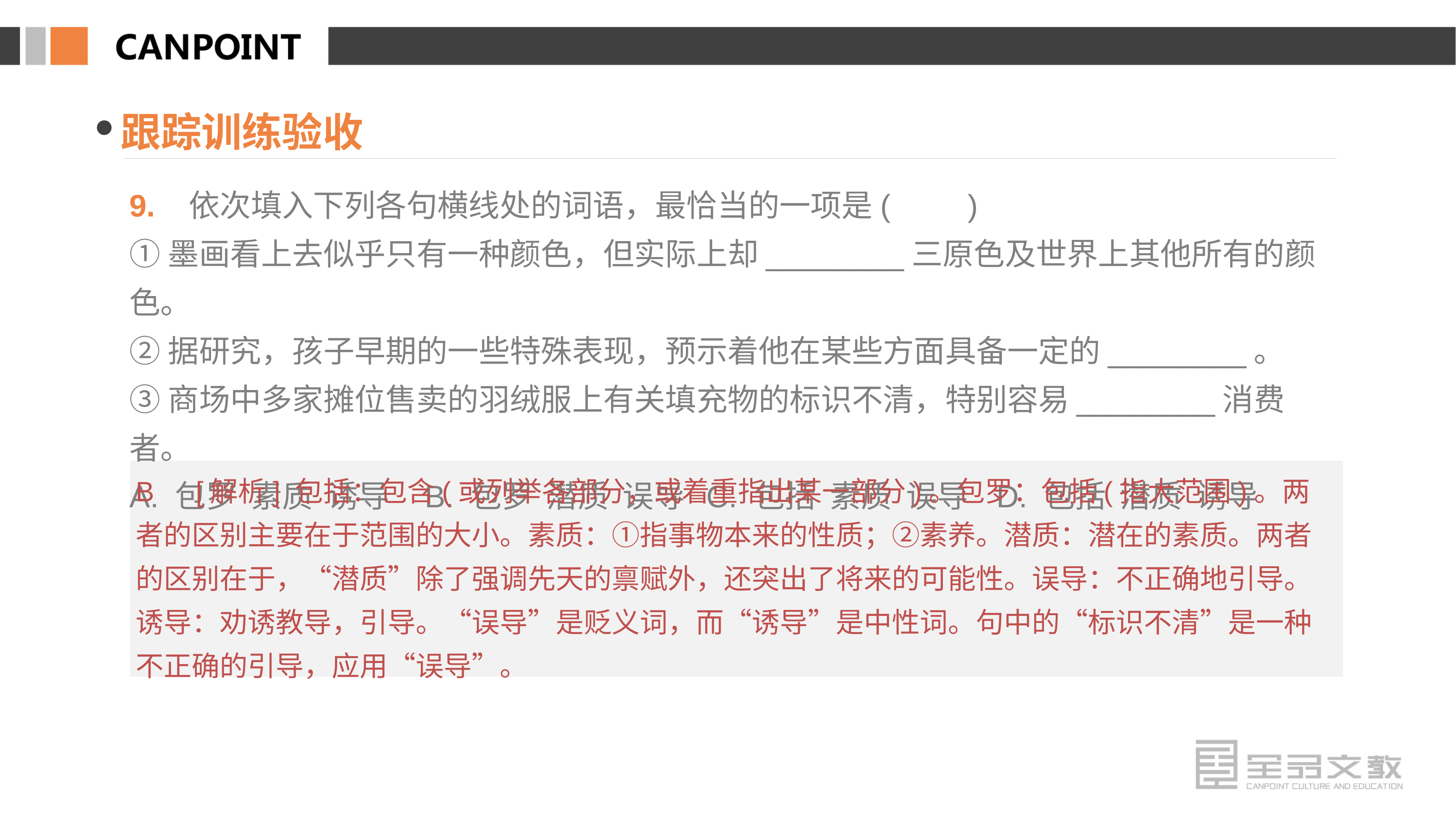

跟踪训练验收

9.   依次填入下列各句横线处的词语，最恰当的一项是(　　)
①墨画看上去似乎只有一种颜色，但实际上却________三原色及世界上其他所有的颜色。
②据研究，孩子早期的一些特殊表现，预示着他在某些方面具备一定的________。
③商场中多家摊位售卖的羽绒服上有关填充物的标识不清，特别容易________消费者。
A. 包罗  素质  诱导    B. 包罗  潜质  误导  C. 包括  素质  误导   D. 包括  潜质  诱导

B　[解析] 包括：包含(或列举各部分，或着重指出某一部分)。包罗：包括(指大范围)。两者的区别主要在于范围的大小。素质：①指事物本来的性质；②素养。潜质：潜在的素质。两者的区别在于，“潜质”除了强调先天的禀赋外，还突出了将来的可能性。误导：不正确地引导。诱导：劝诱教导，引导。“误导”是贬义词，而“诱导”是中性词。句中的“标识不清”是一种不正确的引导，应用“误导”。